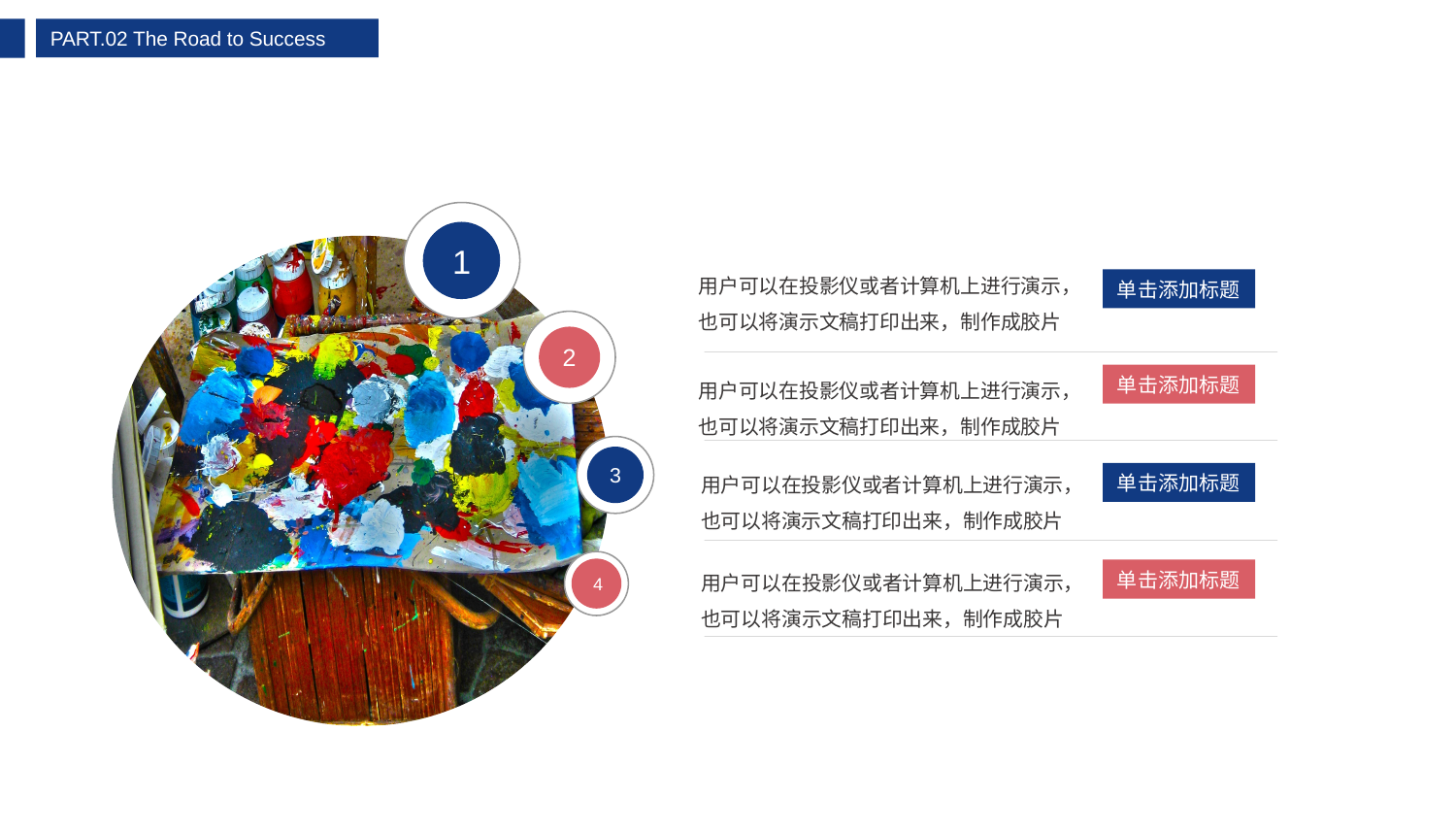

PART.02 The Road to Success

1

2

3

4

用户可以在投影仪或者计算机上进行演示，也可以将演示文稿打印出来，制作成胶片
单击添加标题

用户可以在投影仪或者计算机上进行演示，也可以将演示文稿打印出来，制作成胶片
单击添加标题
用户可以在投影仪或者计算机上进行演示，也可以将演示文稿打印出来，制作成胶片
单击添加标题
用户可以在投影仪或者计算机上进行演示，也可以将演示文稿打印出来，制作成胶片
单击添加标题